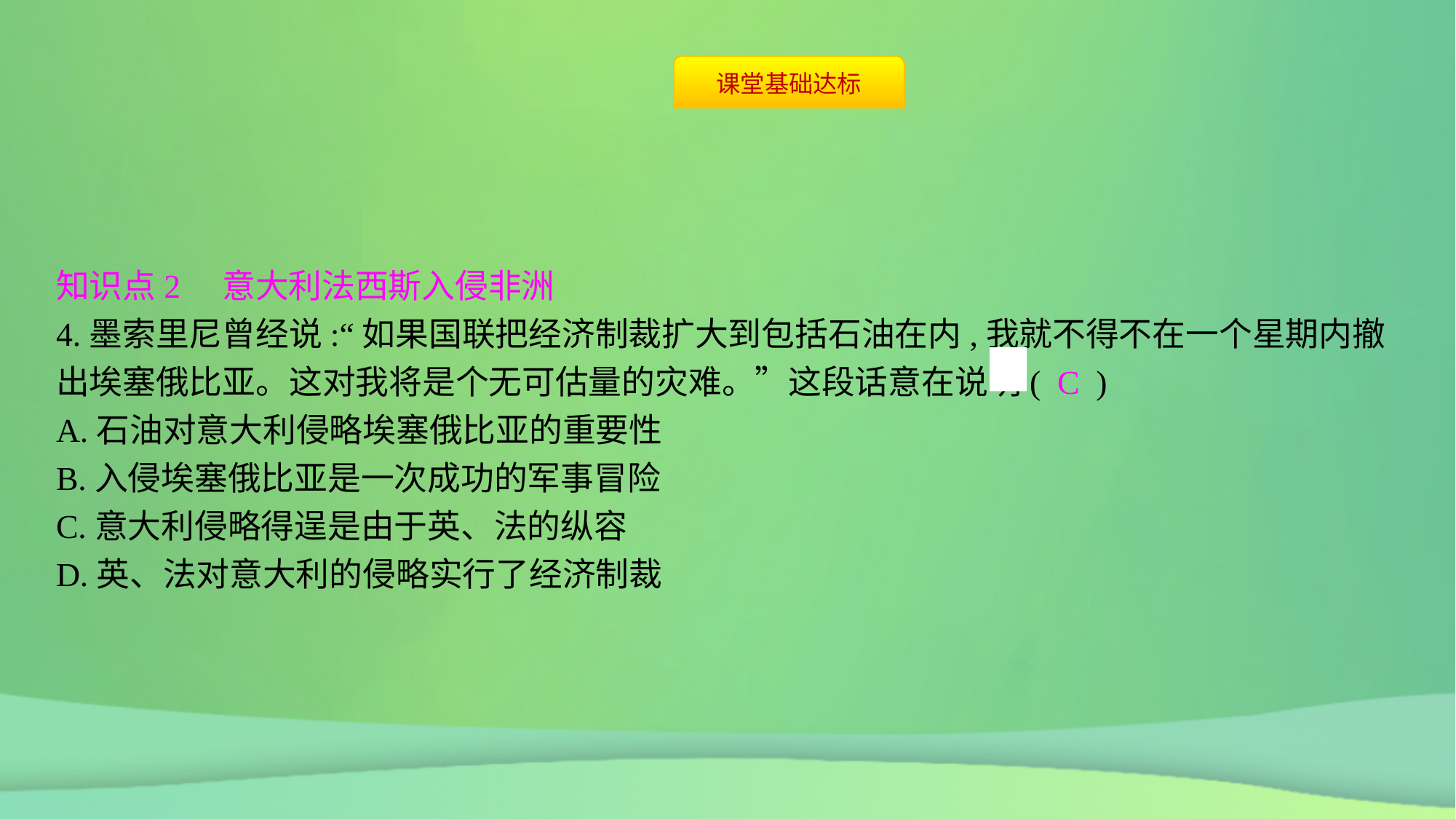

知识点2　意大利法西斯入侵非洲
4.墨索里尼曾经说:“如果国联把经济制裁扩大到包括石油在内,我就不得不在一个星期内撤出埃塞俄比亚。这对我将是个无可估量的灾难。”这段话意在说明(  C  )
A.石油对意大利侵略埃塞俄比亚的重要性
B.入侵埃塞俄比亚是一次成功的军事冒险
C.意大利侵略得逞是由于英、法的纵容
D.英、法对意大利的侵略实行了经济制裁